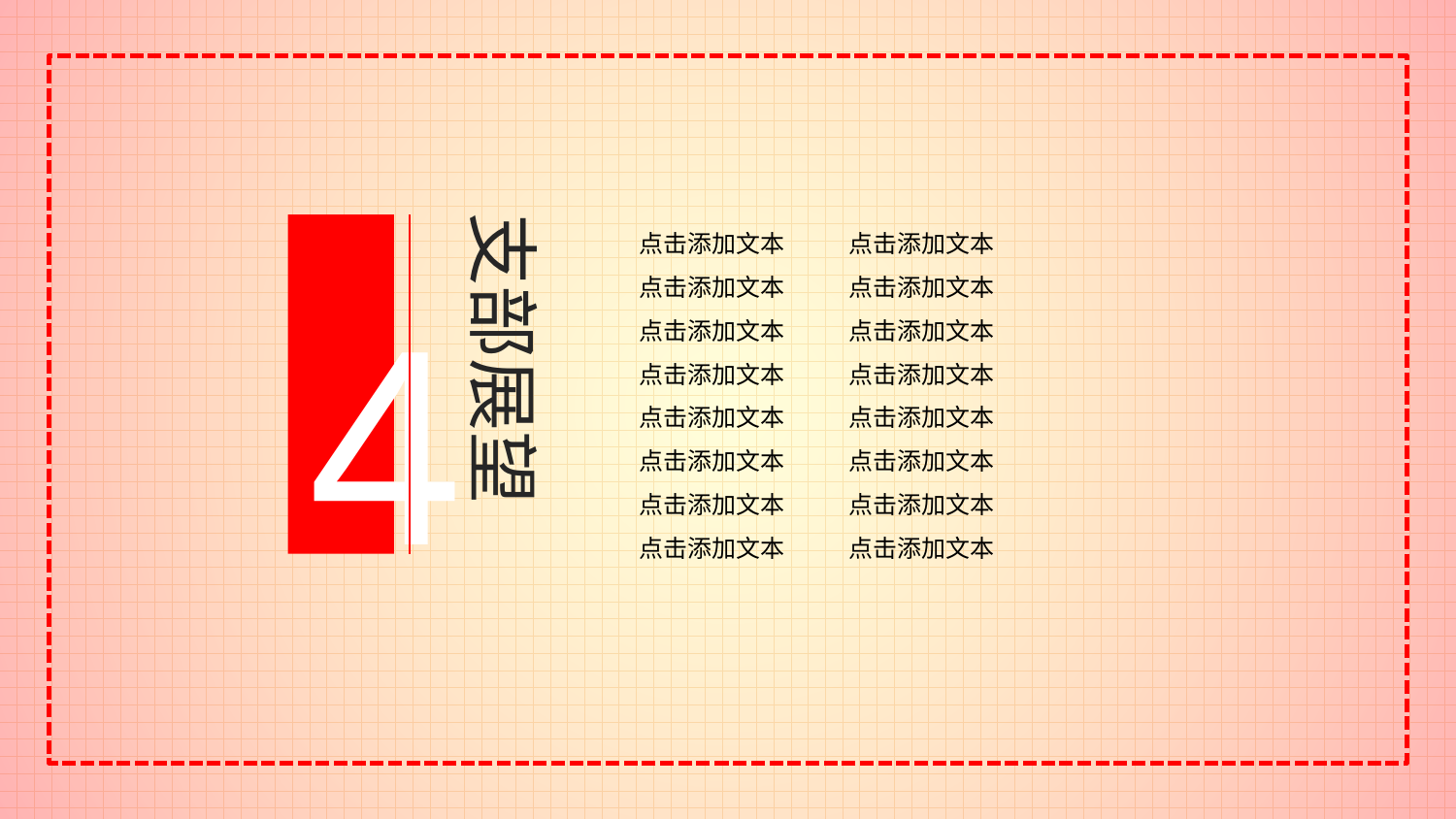

支部展望
点击添加文本            点击添加文本
点击添加文本            点击添加文本
点击添加文本            点击添加文本
点击添加文本            点击添加文本
点击添加文本            点击添加文本
点击添加文本            点击添加文本
点击添加文本            点击添加文本
点击添加文本            点击添加文本

4